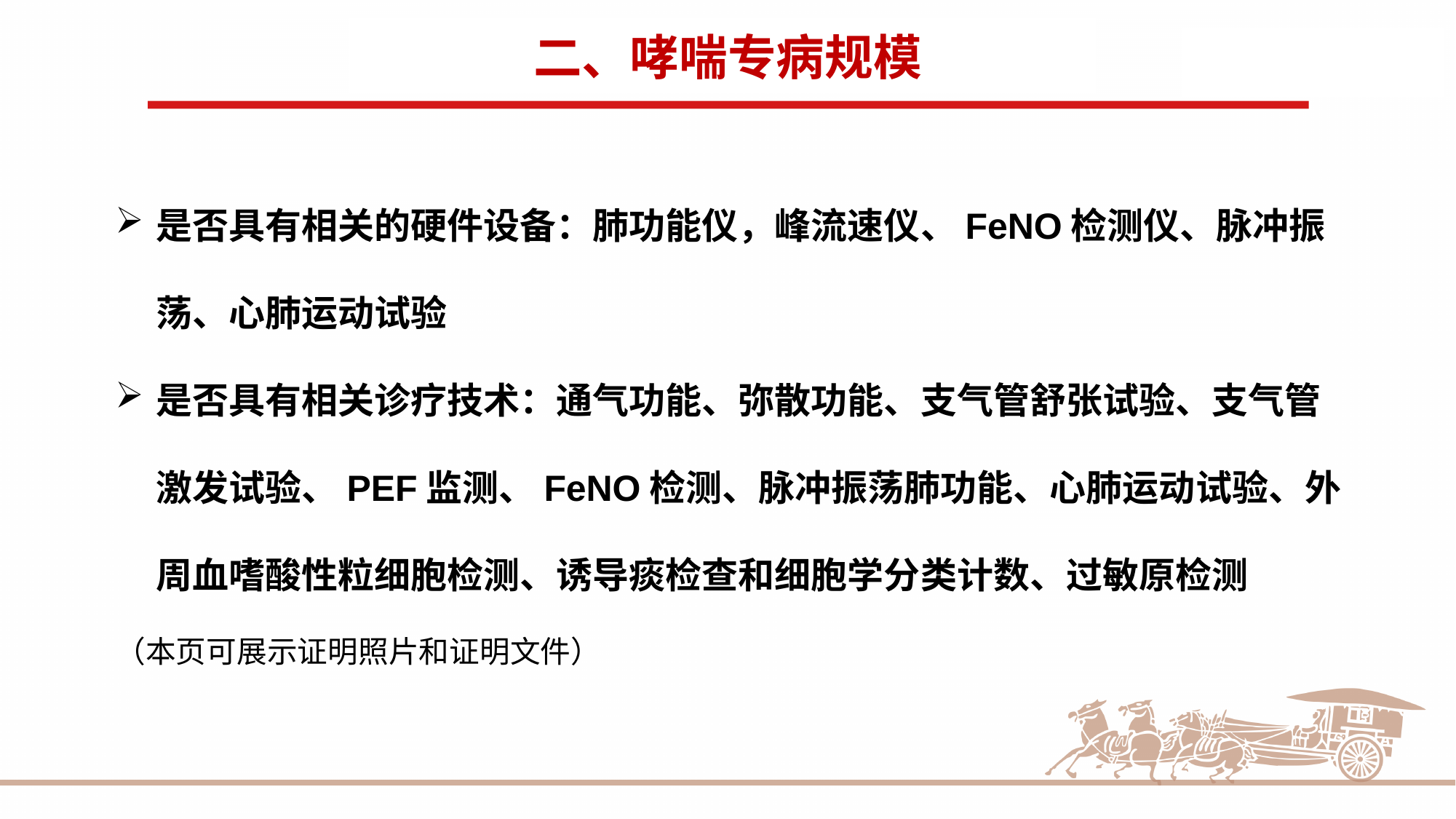

二、哮喘专病规模
是否具有相关的硬件设备：肺功能仪，峰流速仪、FeNO检测仪、脉冲振荡、心肺运动试验
是否具有相关诊疗技术：通气功能、弥散功能、支气管舒张试验、支气管激发试验、PEF监测、FeNO检测、脉冲振荡肺功能、心肺运动试验、外周血嗜酸性粒细胞检测、诱导痰检查和细胞学分类计数、过敏原检测
（本页可展示证明照片和证明文件）